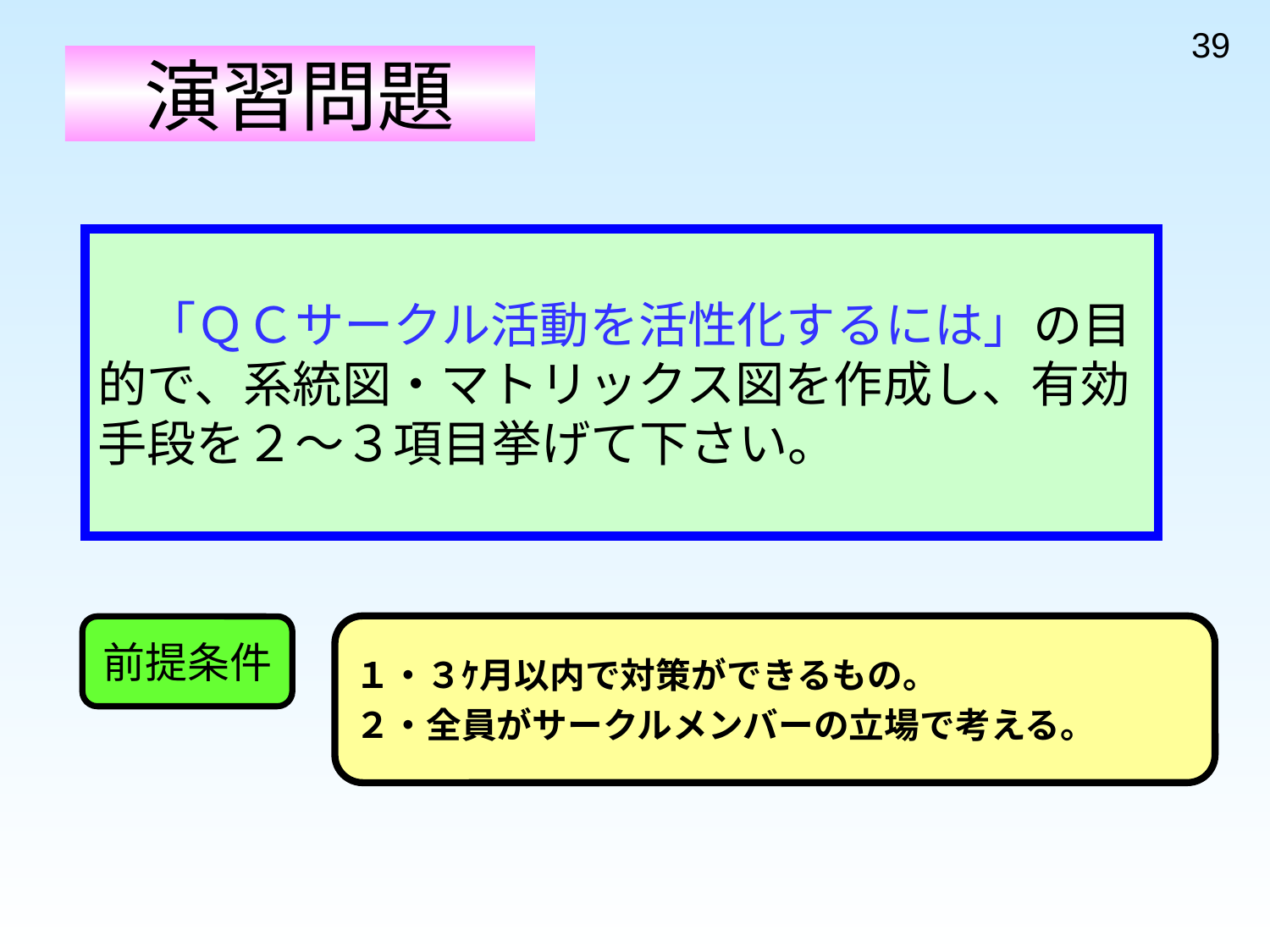

39
# 演習問題
　「ＱＣサークル活動を活性化するには」の目的で、系統図・マトリックス図を作成し、有効手段を２～３項目挙げて下さい。

１・３ｹ月以内で対策ができるもの。
２・全員がサークルメンバーの立場で考える。

前提条件